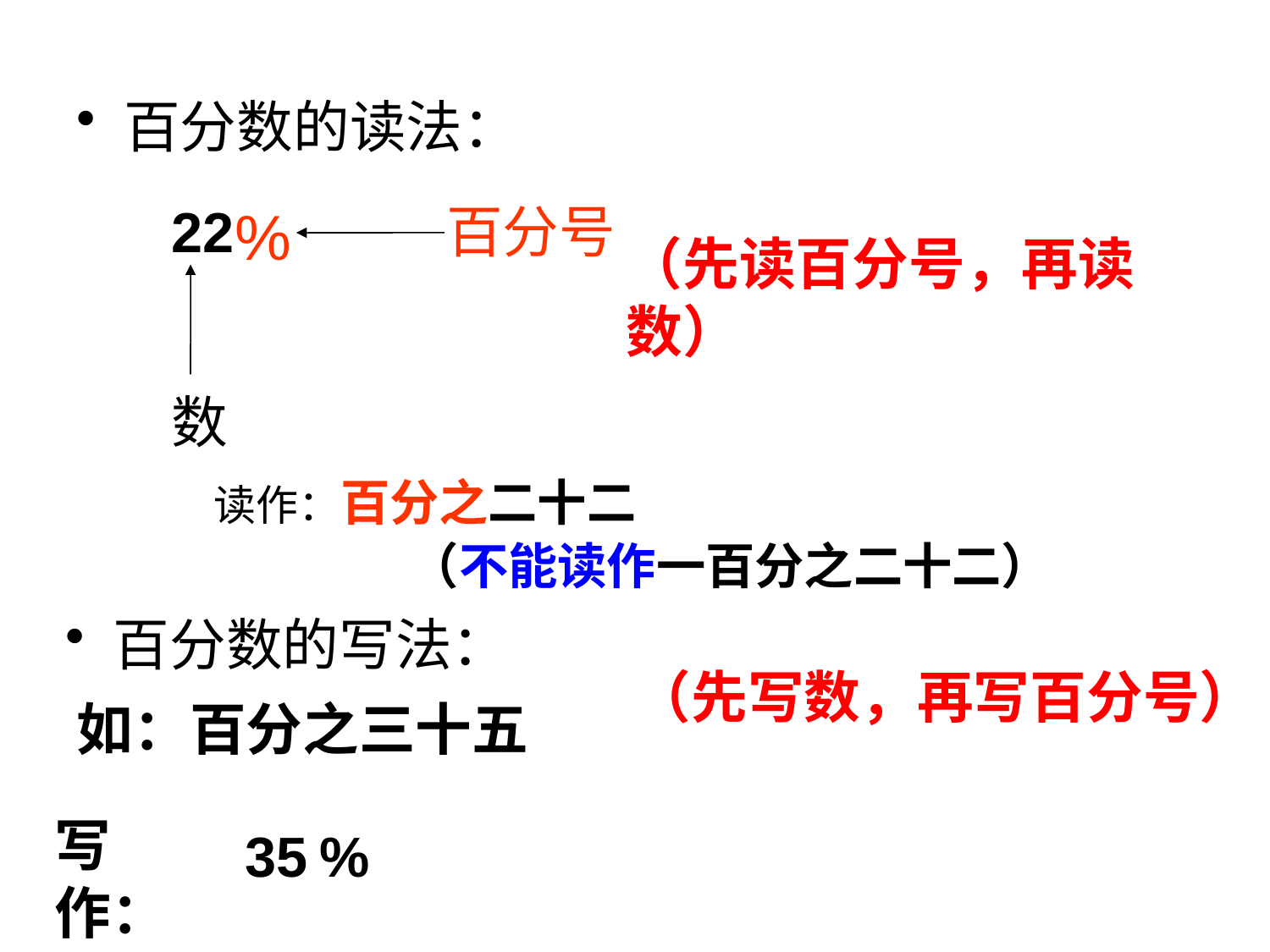

百分数的读法：

22
%
百分号
（先读百分号，再读数）

数
读作：百分之二十二
（不能读作一百分之二十二）

百分数的写法：

（先写数，再写百分号）
如：百分之三十五

写作：
35
%